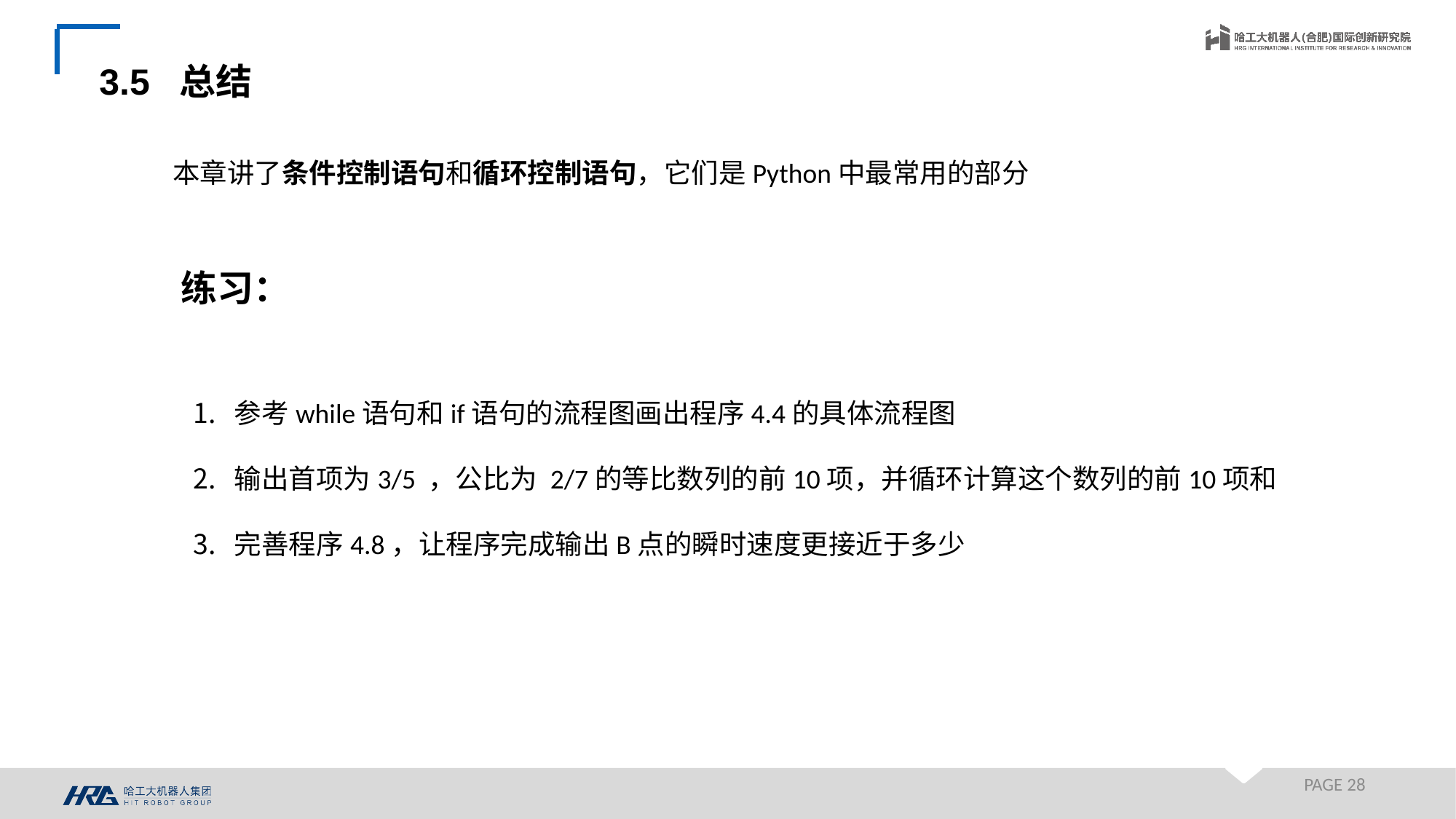

3.5  总结
本章讲了条件控制语句和循环控制语句，它们是Python中最常用的部分
练习：
参考while语句和if语句的流程图画出程序4.4的具体流程图
输出首项为3/5 ，公比为 2/7的等比数列的前10项，并循环计算这个数列的前10项和
完善程序4.8，让程序完成输出B点的瞬时速度更接近于多少